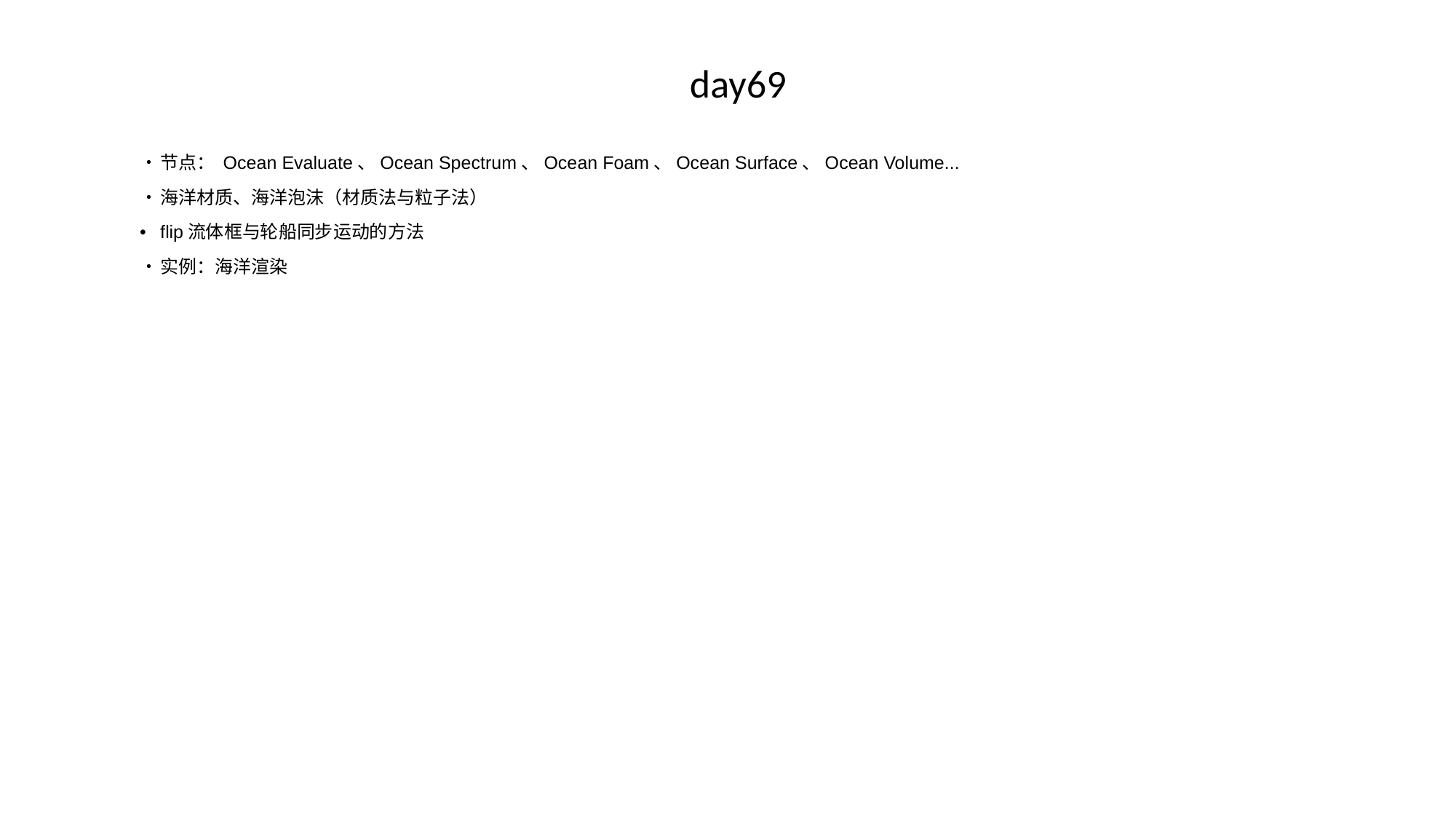

# day69
•	节点： Ocean Evaluate、Ocean Spectrum、Ocean Foam、Ocean Surface、Ocean Volume...
•	海洋材质、海洋泡沫（材质法与粒子法）
•	flip流体框与轮船同步运动的方法
•	实例：海洋渲染